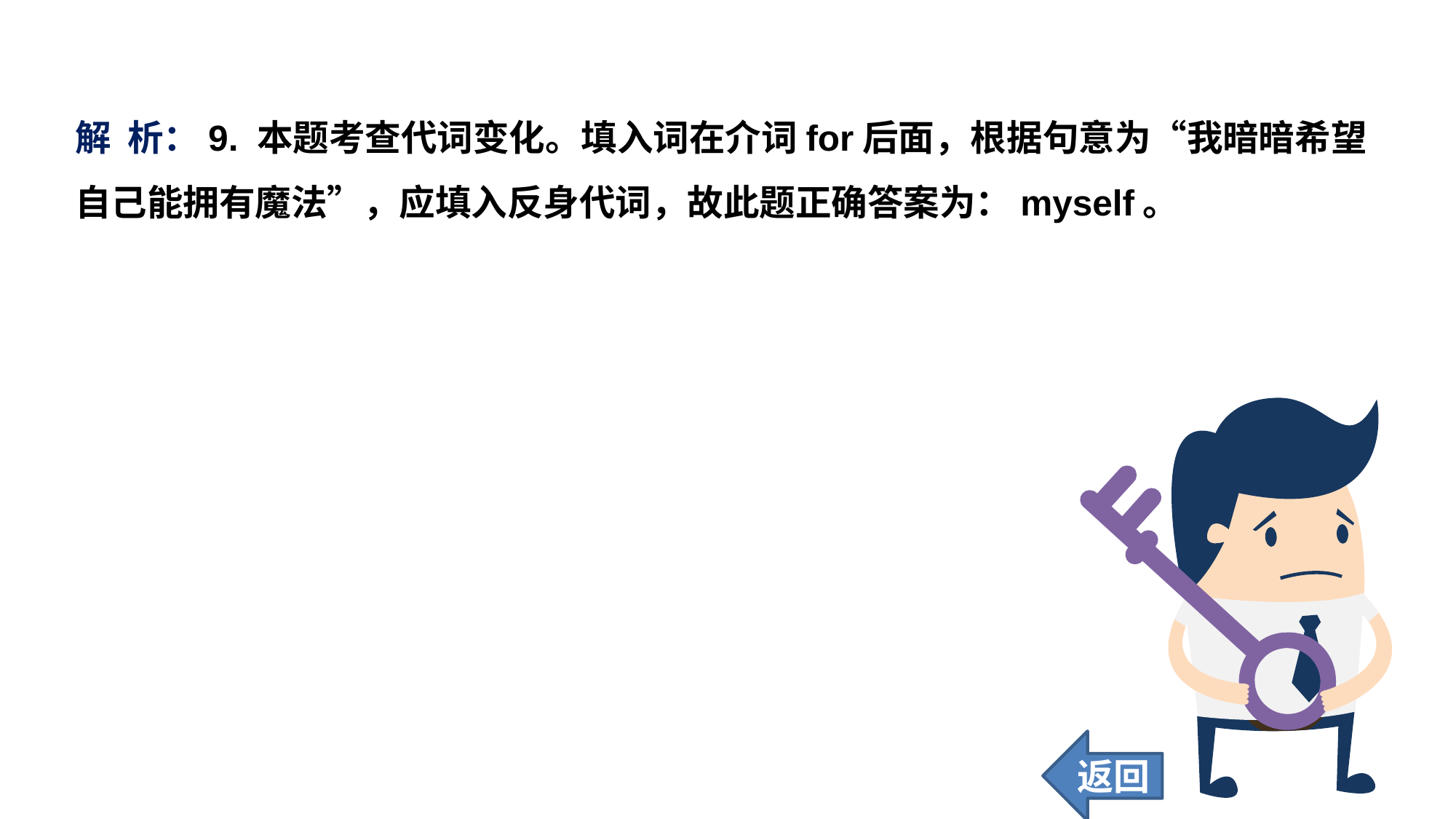

解  析：9. 本题考查代词变化。填入词在介词for后面，根据句意为“我暗暗希望自己能拥有魔法”，应填入反身代词，故此题正确答案为：myself。

返回
86